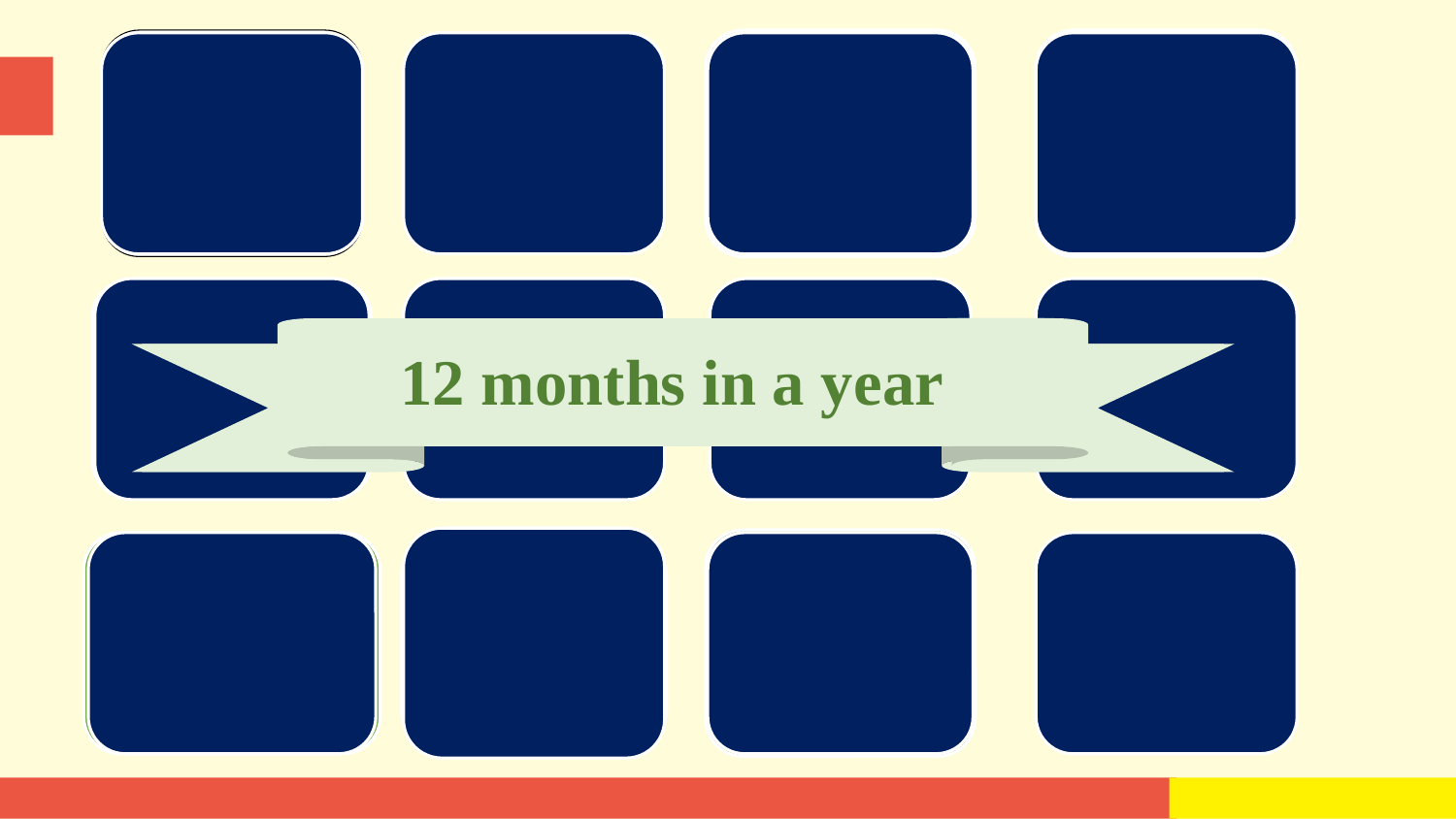

January
一月
March
三月
April
四月

February
二月

June
六月

May
五月
August
八月
July
七月

How to remember them?

12 months in a year
October
十月

November
十一月
September
九月

December
十二月